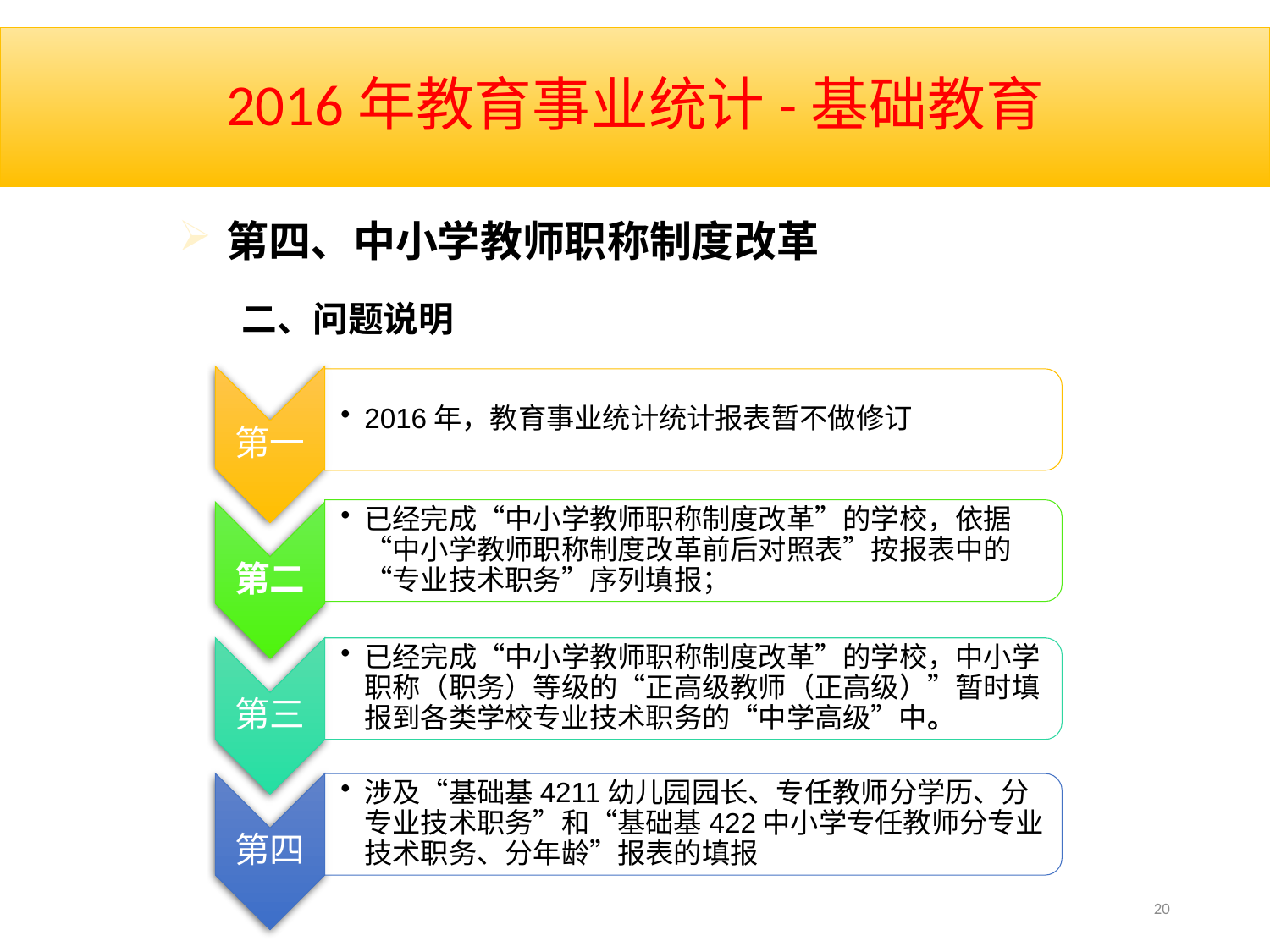

# 2016年教育事业统计-基础教育
第四、中小学教师职称制度改革

二、问题说明

第一
2016年，教育事业统计统计报表暂不做修订
第二
已经完成“中小学教师职称制度改革”的学校，依据“中小学教师职称制度改革前后对照表”按报表中的“专业技术职务”序列填报；
第三
已经完成“中小学教师职称制度改革”的学校，中小学职称（职务）等级的“正高级教师（正高级）”暂时填报到各类学校专业技术职务的“中学高级”中。
第四
涉及“基础基4211幼儿园园长、专任教师分学历、分专业技术职务”和“基础基422中小学专任教师分专业技术职务、分年龄”报表的填报
20